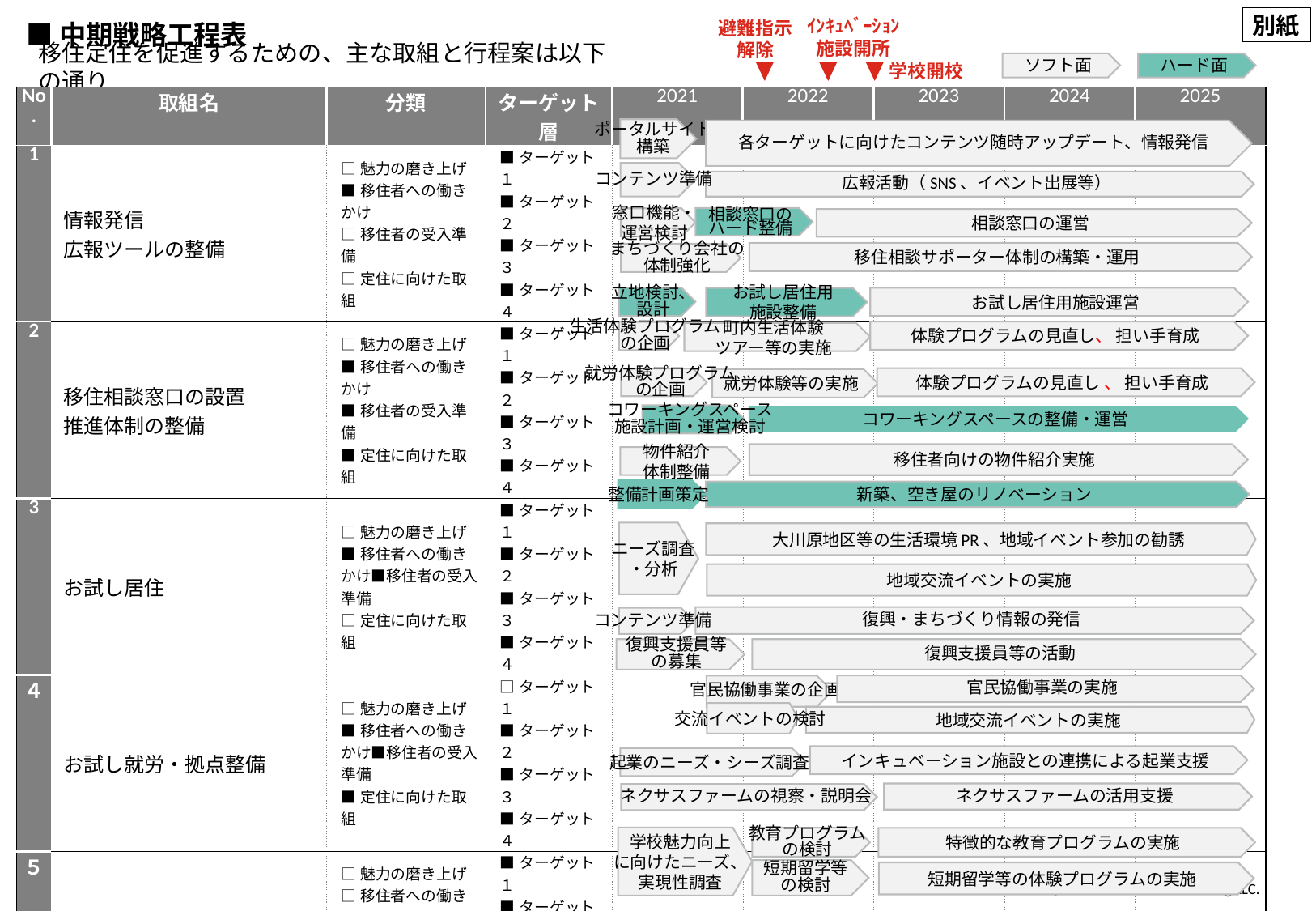

別紙
■中期戦略工程表
ｲﾝｷｭﾍﾞｰｼｮﾝ
施設開所
避難指示
解除
移住定住を促進するための、主な取組と行程案は以下の通り
ソフト面
ハード面
学校開校

| No. | 取組名 | 分類 | ターゲット層 | 2021 | 2022 | 2023 | 2024 | 2025 |
| --- | --- | --- | --- | --- | --- | --- | --- | --- |
| 1 | 情報発信 広報ツールの整備 | □魅力の磨き上げ ■移住者への働きかけ □移住者の受入準備 □定住に向けた取組 | ■ターゲット１ ■ターゲット２ ■ターゲット３ ■ターゲット４ |  |  |  |  |  |
| 2 | 移住相談窓口の設置 推進体制の整備 | □魅力の磨き上げ ■移住者への働きかけ ■移住者の受入準備 ■定住に向けた取組 | ■ターゲット１ ■ターゲット２ ■ターゲット３ ■ターゲット４ |  |  |  |  |  |
| 3 | お試し居住 | □魅力の磨き上げ ■移住者への働きかけ■移住者の受入準備 □定住に向けた取組 | ■ターゲット１ ■ターゲット２ ■ターゲット３ ■ターゲット４ |  |  |  |  |  |
| ４ | お試し就労・拠点整備 | □魅力の磨き上げ ■移住者への働きかけ■移住者の受入準備 ■定住に向けた取組 | □ターゲット１ ■ターゲット２ ■ターゲット３ ■ターゲット４ |  |  |  |  |  |
| ５ | 移住者向け住宅の整備・確保 | □魅力の磨き上げ □移住者への働きかけ ■移住者の受入準備 ■定住に向けた取組 | ■ターゲット１ ■ターゲット２ ■ターゲット３ ■ターゲット４ |  |  |  |  |  |
| ６ | ターゲット１の獲得 | ■魅力の磨き上げ ■移住者への働きかけ ■移住者の受入準備 ■定住に向けた取組 | ■ターゲット１ □ターゲット２ □ターゲット３ □ターゲット４ |  |  |  |  |  |
| ７ | ターゲット２の獲得 | ■魅力の磨き上げ ■移住者への働きかけ ■移住者の受入準備 □定住に向けた取組 | □ターゲット１ ■ターゲット２ □ターゲット３ □ターゲット４ |  |  |  |  |  |
| ８ | ターゲット３の獲得 | ■魅力の磨き上げ ■移住者への働きかけ ■移住者の受入準備 □定住に向けた取組 | □ターゲット１ □ターゲット２ ■ターゲット３ □ターゲット４ |  |  |  |  |  |
| ９ | ターゲット４の獲得 | ■魅力の磨き上げ ■移住者への働きかけ ■移住者の受入準備 □定住に向けた取組 | □ターゲット１ □ターゲット２ □ターゲット３ ■ターゲット４ |  |  |  |  |  |
ポータルサイト
構築
各ターゲットに向けたコンテンツ随時アップデート、情報発信
コンテンツ準備
広報活動（SNS、イベント出展等）
相談窓口の
ハード整備
窓口機能・
運営検討
相談窓口の運営
移住相談サポーター体制の構築・運用
まちづくり会社の
体制強化
立地検討、
設計
お試し居住用施設運営
お試し居住用
施設整備
体験プログラムの見直し、 担い手育成
生活体験プログラム
の企画
町内生活体験
ツアー等の実施
体験プログラムの見直し 、 担い手育成
就労体験プログラム
の企画
就労体験等の実施
コワーキングスペース
施設計画・運営検討
コワーキングスペースの整備・運営
移住者向けの物件紹介実施
物件紹介
体制整備
整備計画策定
新築、空き屋のリノベーション
ニーズ調査
・分析
大川原地区等の生活環境PR、地域イベント参加の勧誘
地域交流イベントの実施
復興・まちづくり情報の発信
コンテンツ準備
復興支援員等の活動
復興支援員等
の募集
官民協働事業の実施
官民協働事業の企画
交流イベントの検討
地域交流イベントの実施
インキュベーション施設との連携による起業支援
起業のニーズ・シーズ調査
ネクサスファームの活用支援
ネクサスファームの視察・説明会
学校魅力向上
に向けたニーズ、
実現性調査
教育プログラム
の検討
特徴的な教育プログラムの実施
短期留学等
の検討
短期留学等の体験プログラムの実施